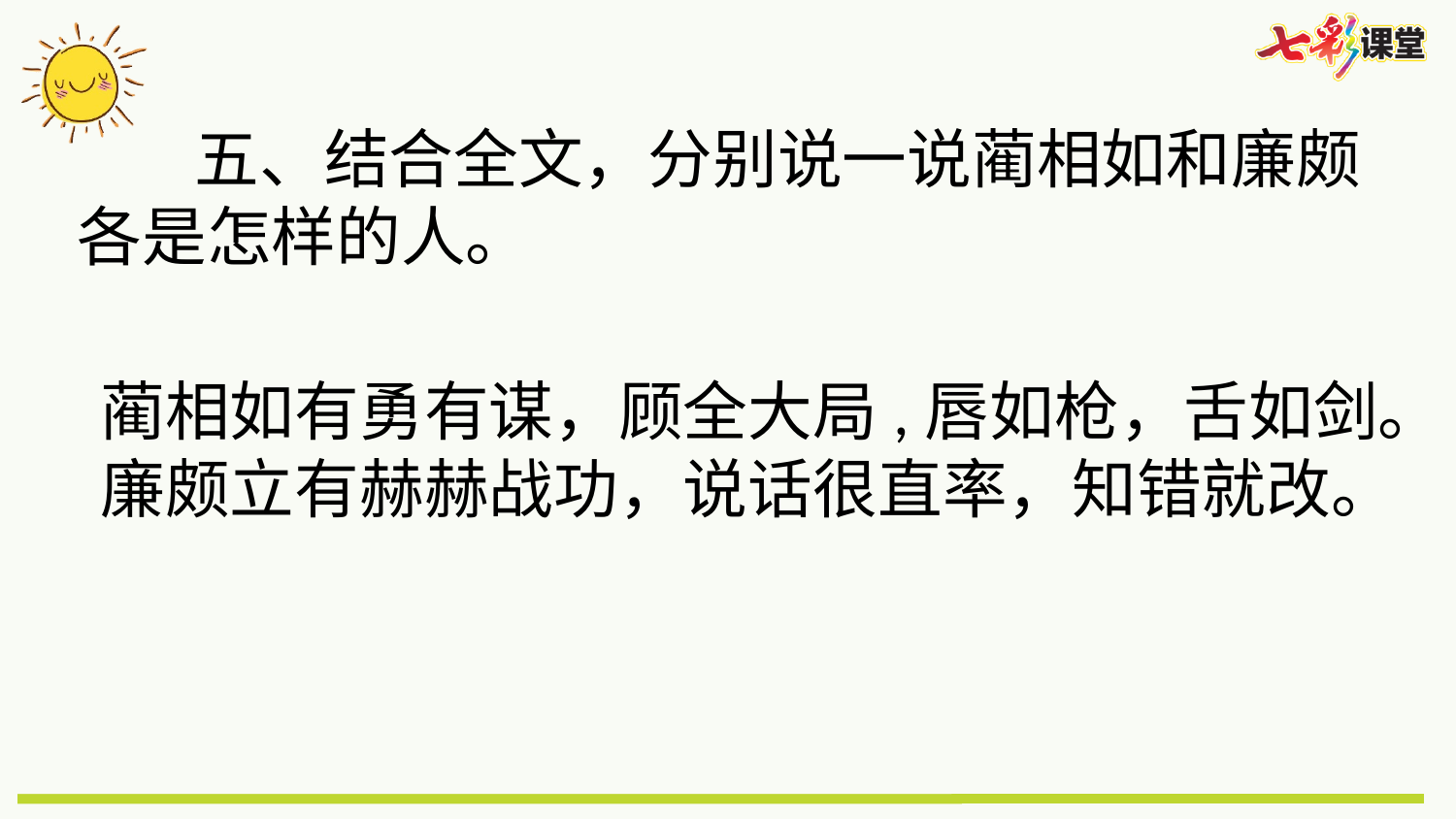

五、结合全文，分别说一说蔺相如和廉颇各是怎样的人。
蔺相如有勇有谋，顾全大局,唇如枪，舌如剑。
廉颇立有赫赫战功，说话很直率，知错就改。